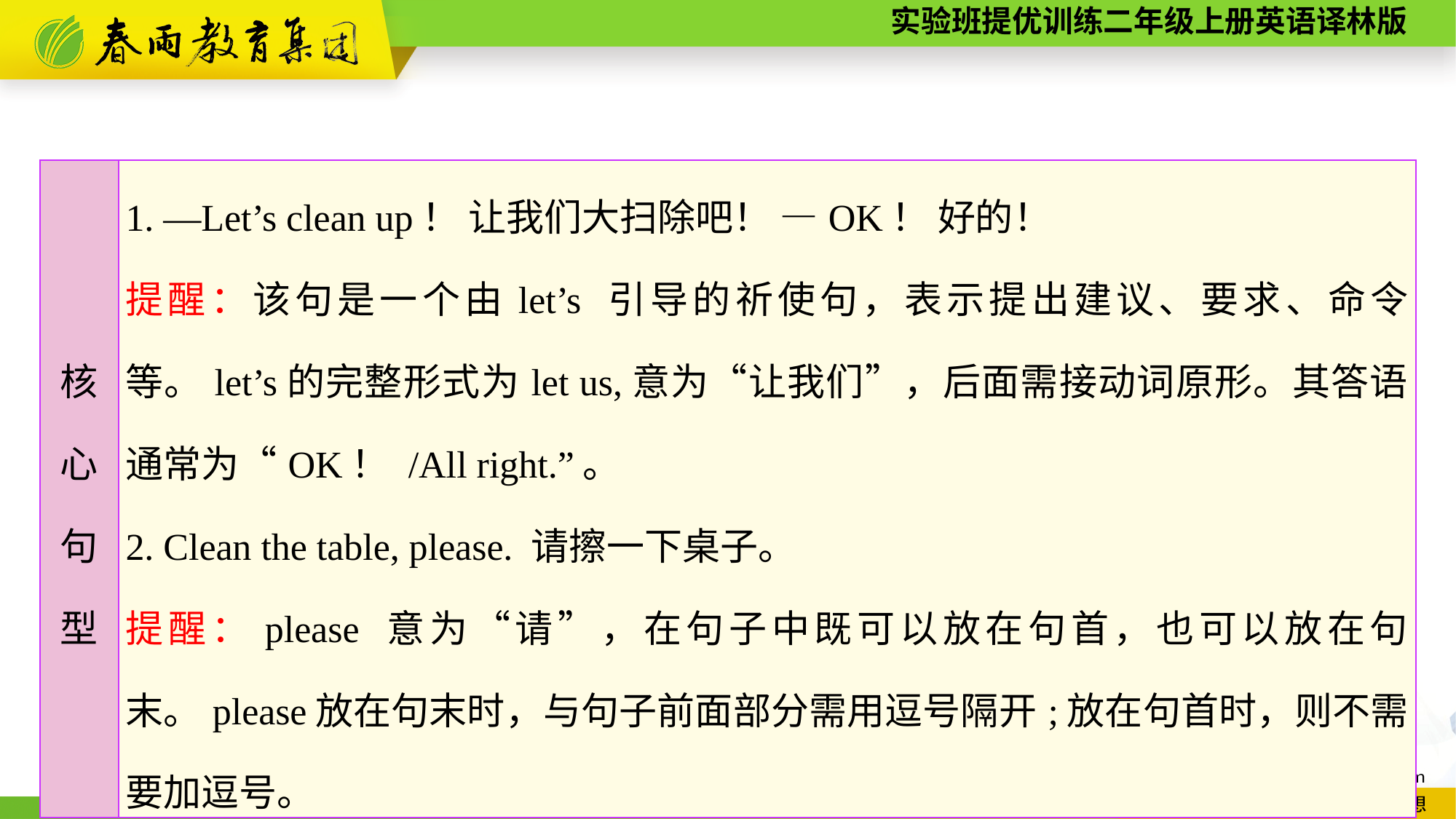

| 核 心 句 型 | 1. —Let’s clean up！ 让我们大扫除吧！ —OK！ 好的！ 提醒：该句是一个由let’s 引导的祈使句，表示提出建议、要求、命令等。let’s的完整形式为let us,意为“让我们”，后面需接动词原形。其答语通常为“OK！ /All right.”。 2. Clean the table, please. 请擦一下桌子。 提醒：please 意为“请”，在句子中既可以放在句首，也可以放在句末。please放在句末时，与句子前面部分需用逗号隔开;放在句首时，则不需要加逗号。 |
| --- | --- |